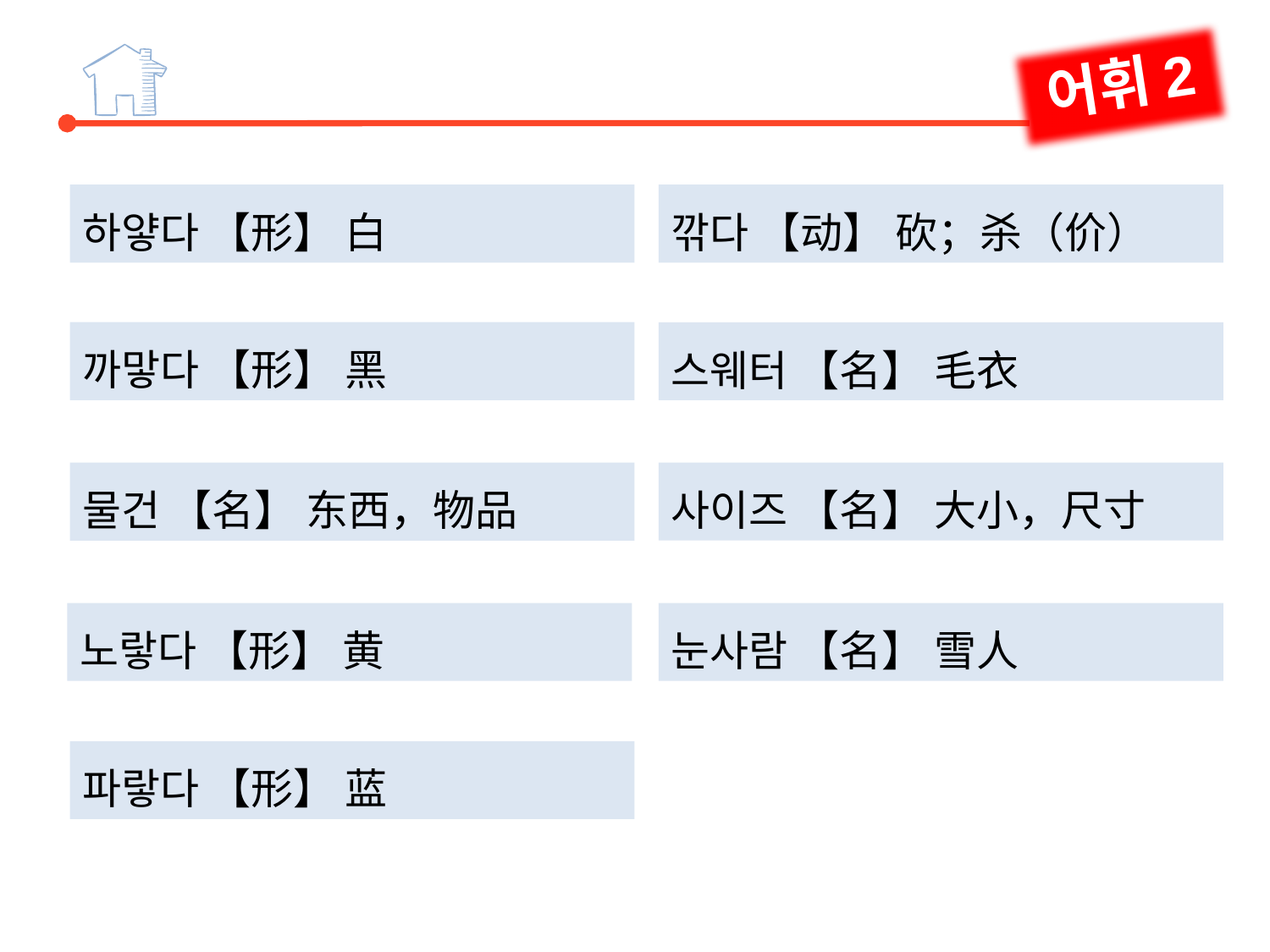

어휘2

깎다 【动】 砍；杀（价）
하얗다 【形】 白
까맣다 【形】 黑
스웨터 【名】 毛衣
사이즈 【名】 大小，尺寸
물건 【名】 东西，物品
눈사람 【名】 雪人
노랗다 【形】 黄
파랗다 【形】 蓝